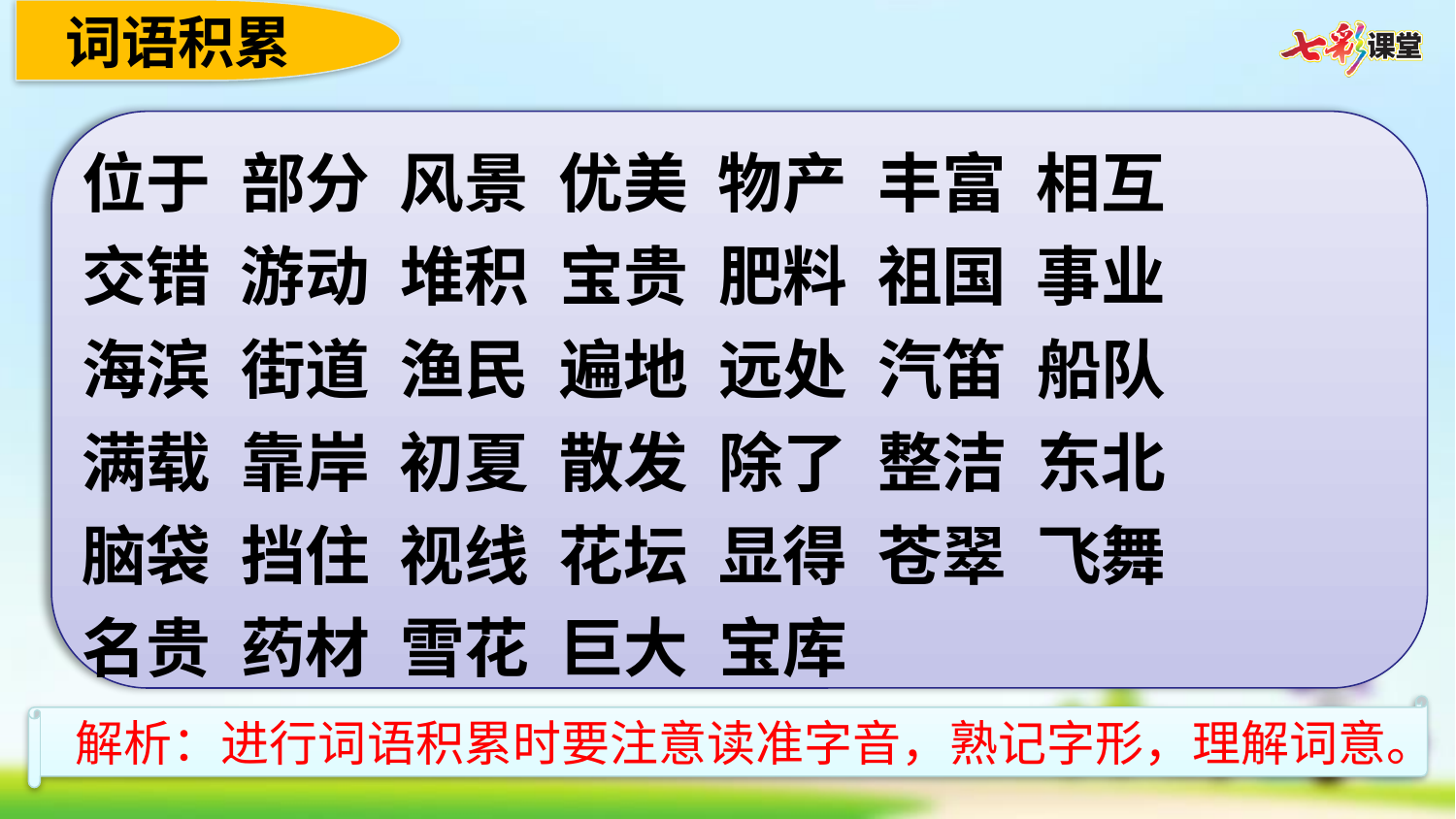

词语积累

位于  部分  风景  优美  物产  丰富  相互
交错  游动  堆积  宝贵  肥料  祖国  事业
海滨  街道  渔民  遍地  远处  汽笛  船队
满载  靠岸  初夏  散发  除了  整洁  东北
脑袋  挡住  视线  花坛  显得  苍翠  飞舞
名贵  药材  雪花  巨大  宝库
解析：进行词语积累时要注意读准字音，熟记字形，理解词意。